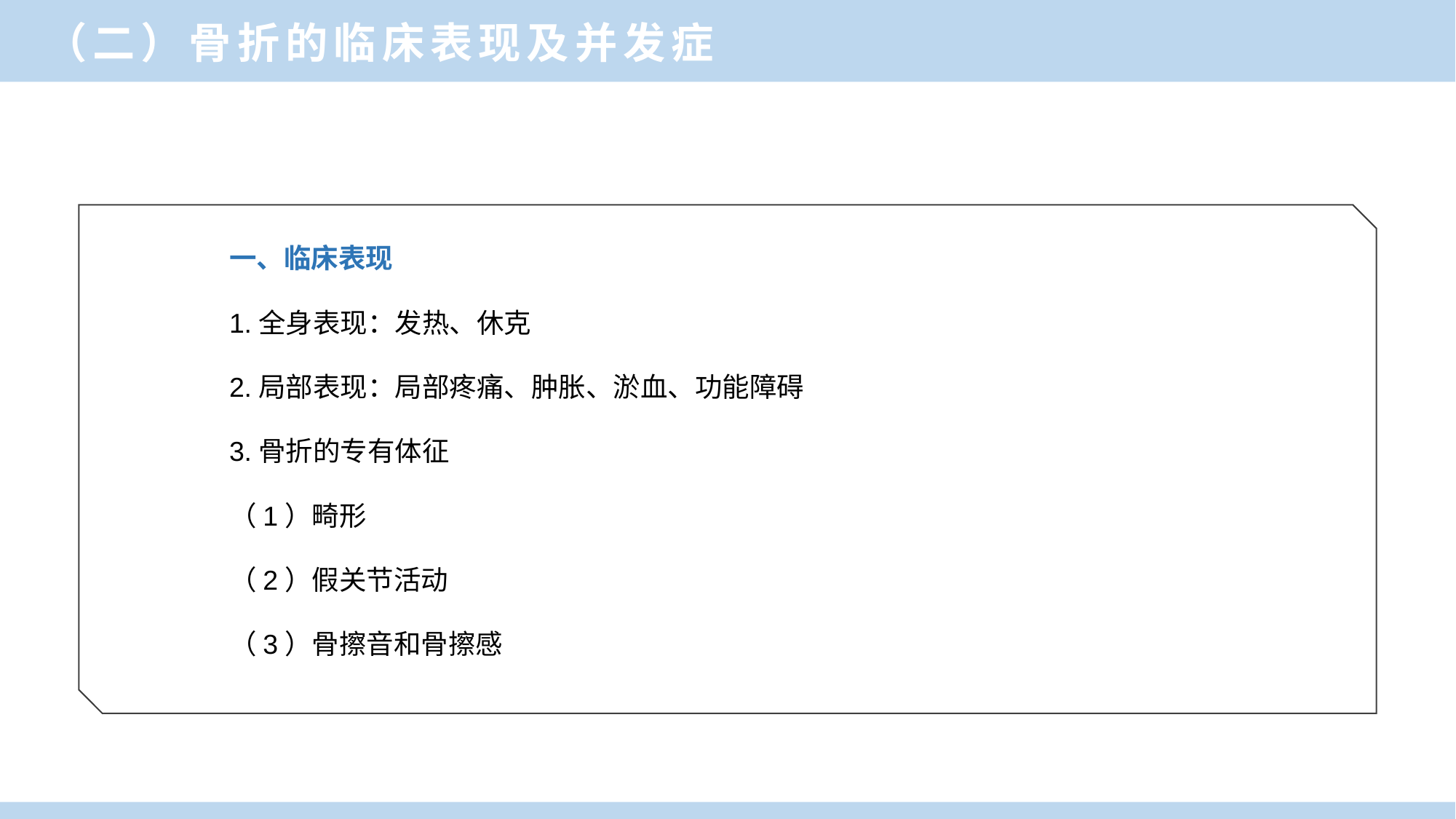

（二）骨折的临床表现及并发症

一、临床表现
1.全身表现：发热、休克
2.局部表现：局部疼痛、肿胀、淤血、功能障碍
3.骨折的专有体征
（1）畸形
（2）假关节活动
（3）骨擦音和骨擦感